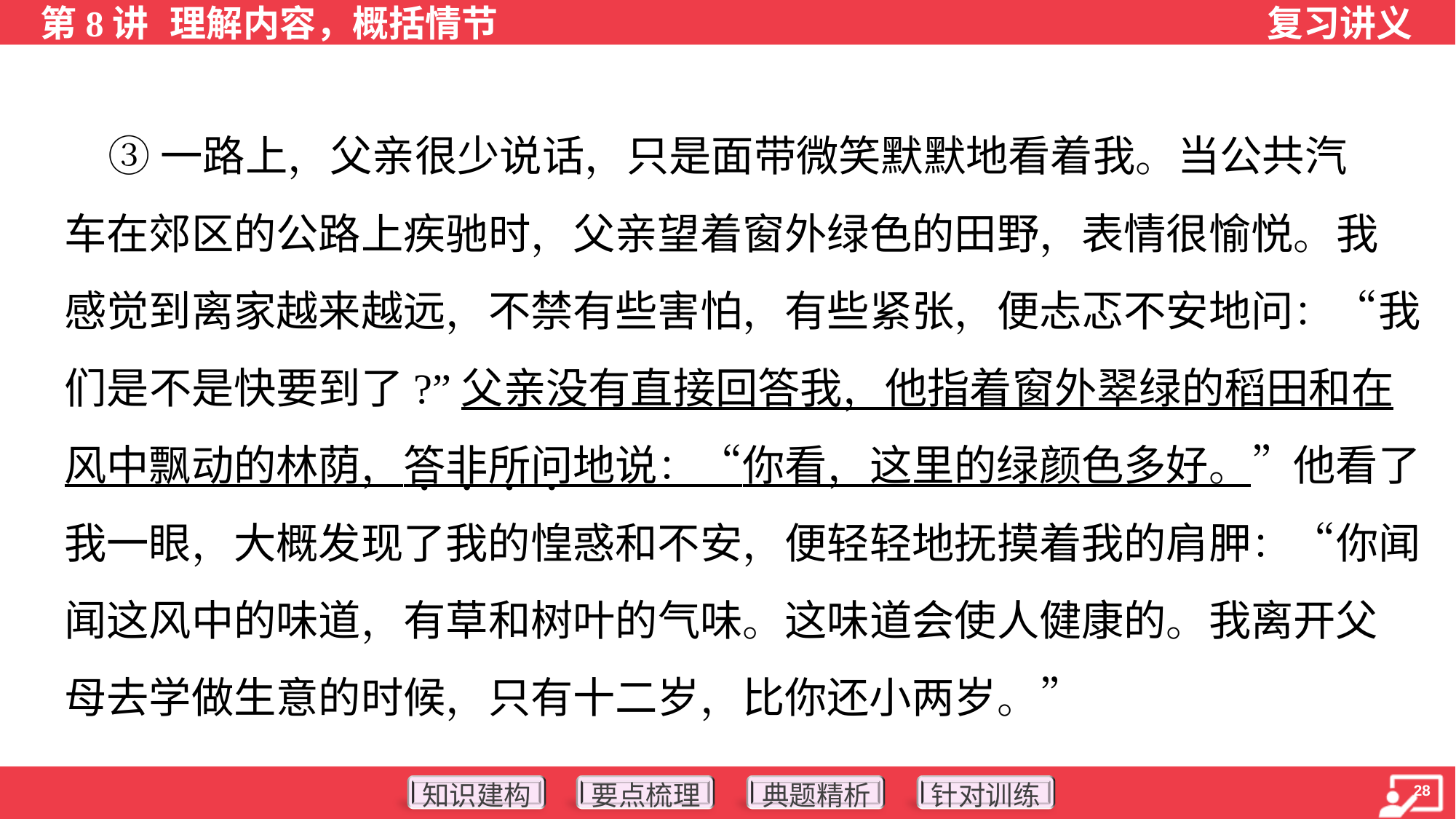

③一路上，父亲很少说话，只是面带微笑默默地看着我。当公共汽
车在郊区的公路上疾驰时，父亲望着窗外绿色的田野，表情很愉悦。我
感觉到离家越来越远，不禁有些害怕，有些紧张，便忐忑不安地问：“我
们是不是快要到了?”父亲没有直接回答我，他指着窗外翠绿的稻田和在
风中飘动的林荫，答非所问地说：“你看，这里的绿颜色多好。”他看了
我一眼，大概发现了我的惶惑和不安，便轻轻地抚摸着我的肩胛：“你闻
闻这风中的味道，有草和树叶的气味。这味道会使人健康的。我离开父
母去学做生意的时候，只有十二岁，比你还小两岁。”